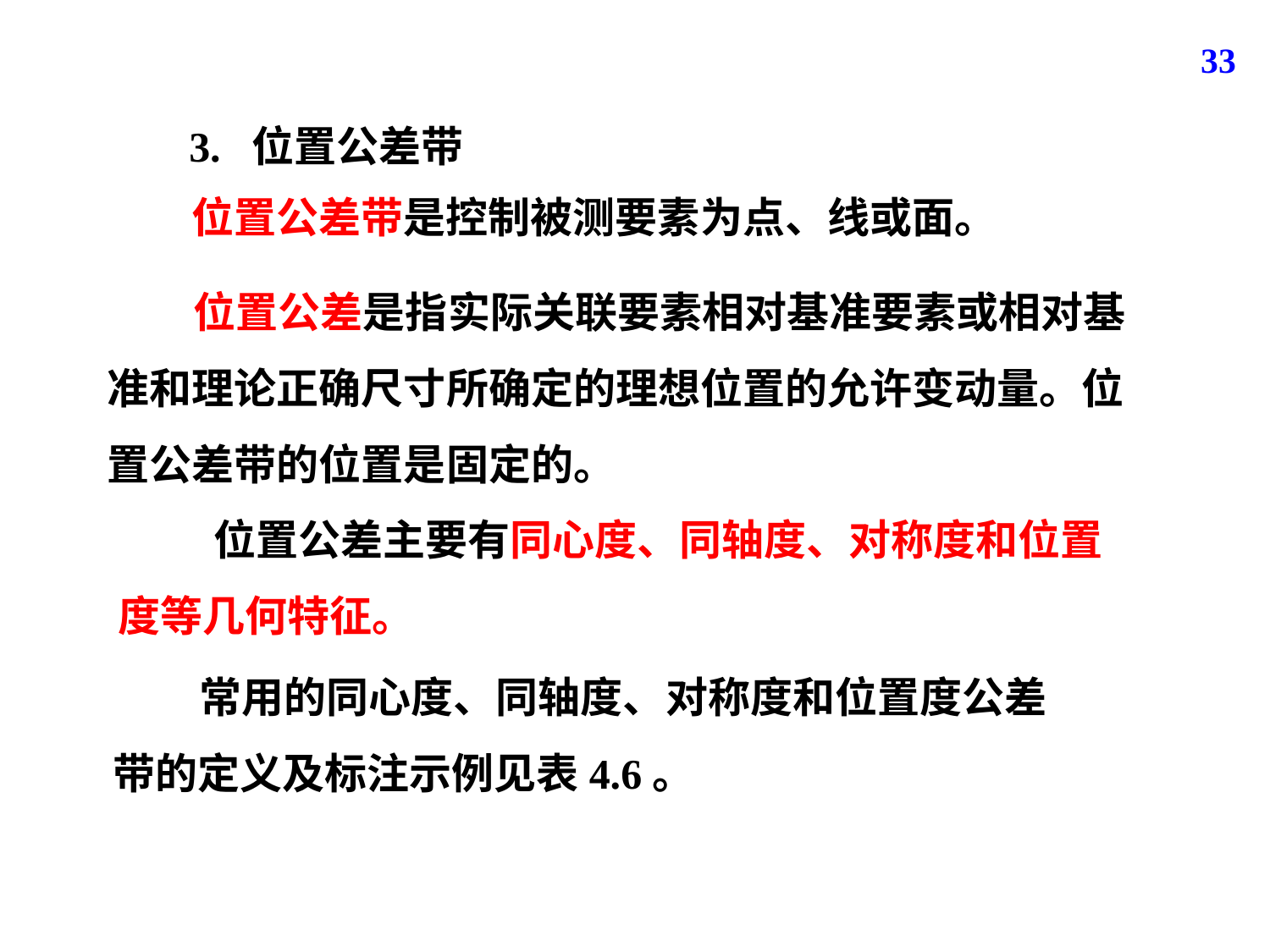

33
3.  位置公差带
位置公差带是控制被测要素为点、线或面。
        位置公差是指实际关联要素相对基准要素或相对基准和理论正确尺寸所确定的理想位置的允许变动量。位置公差带的位置是固定的。
         位置公差主要有同心度、同轴度、对称度和位置度等几何特征。
        常用的同心度、同轴度、对称度和位置度公差带的定义及标注示例见表4.6。